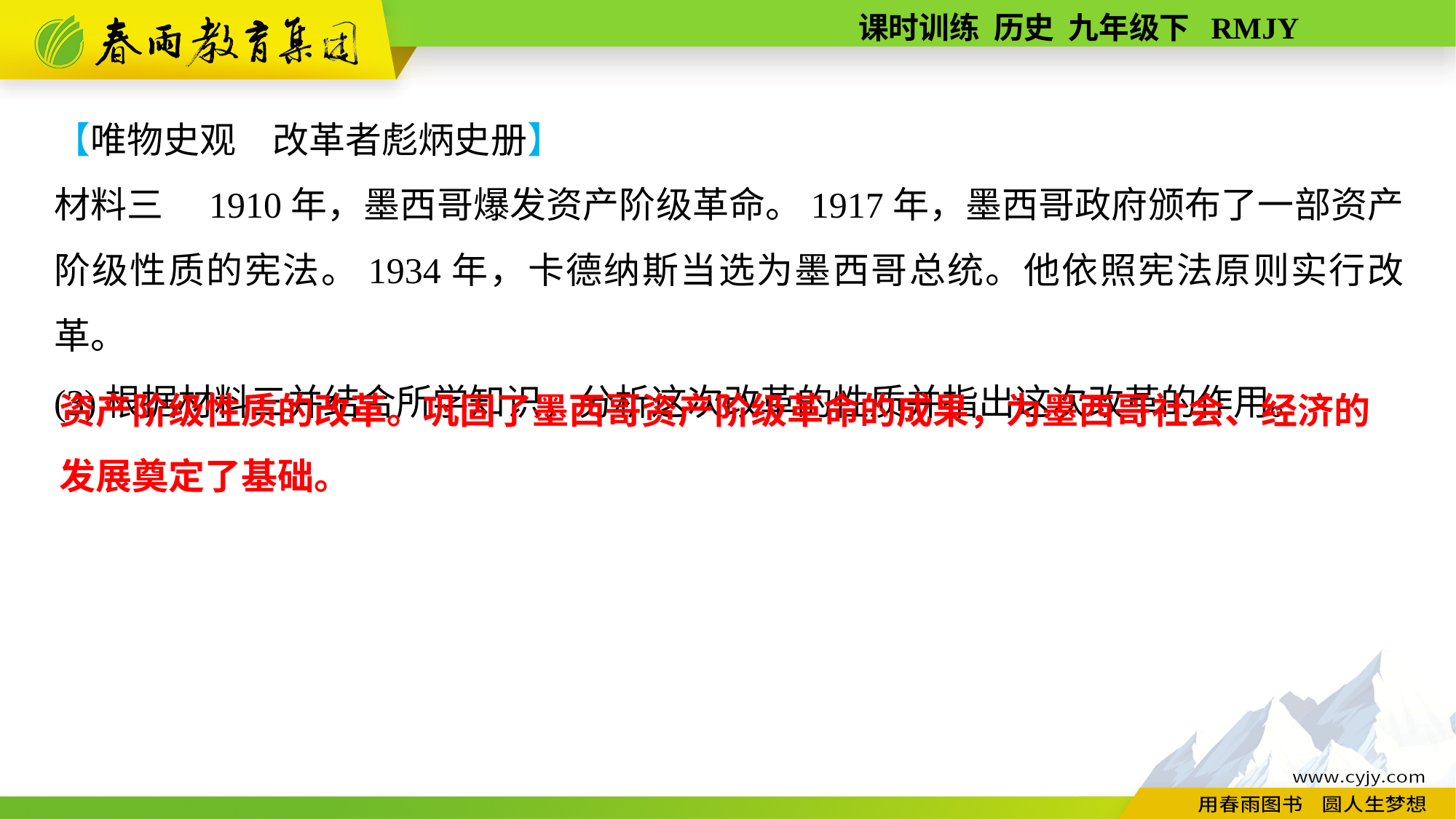

【唯物史观　改革者彪炳史册】
材料三　1910年，墨西哥爆发资产阶级革命。1917年，墨西哥政府颁布了一部资产阶级性质的宪法。1934年，卡德纳斯当选为墨西哥总统。他依照宪法原则实行改革。
(3)根据材料三并结合所学知识，分析这次改革的性质并指出这次改革的作用。
资产阶级性质的改革。巩固了墨西哥资产阶级革命的成果，为墨西哥社会、经济的发展奠定了基础。